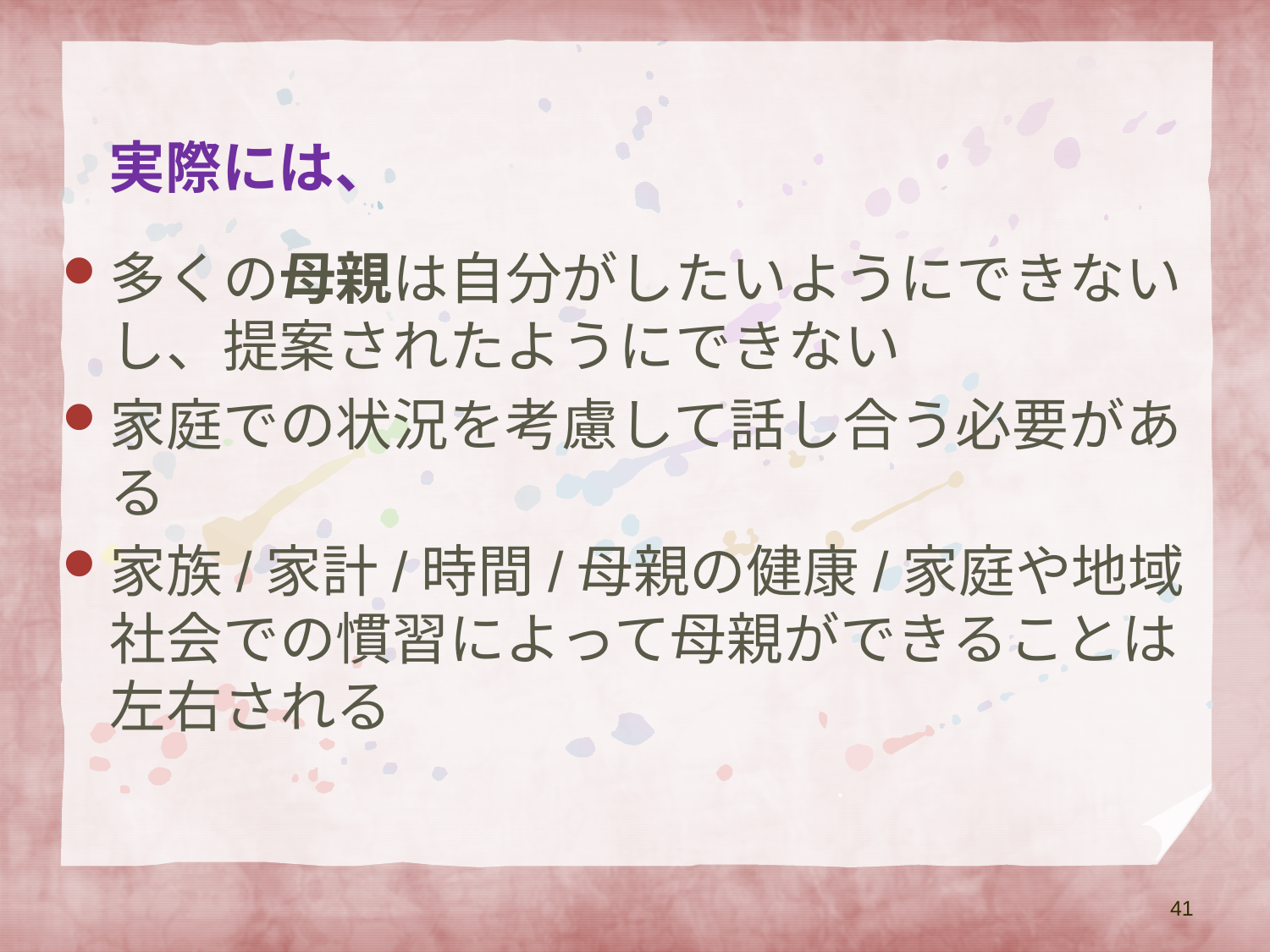

実際には、
多くの母親は自分がしたいようにできないし、提案されたようにできない
家庭での状況を考慮して話し合う必要がある
家族/家計/時間/母親の健康/家庭や地域社会での慣習によって母親ができることは左右される
41